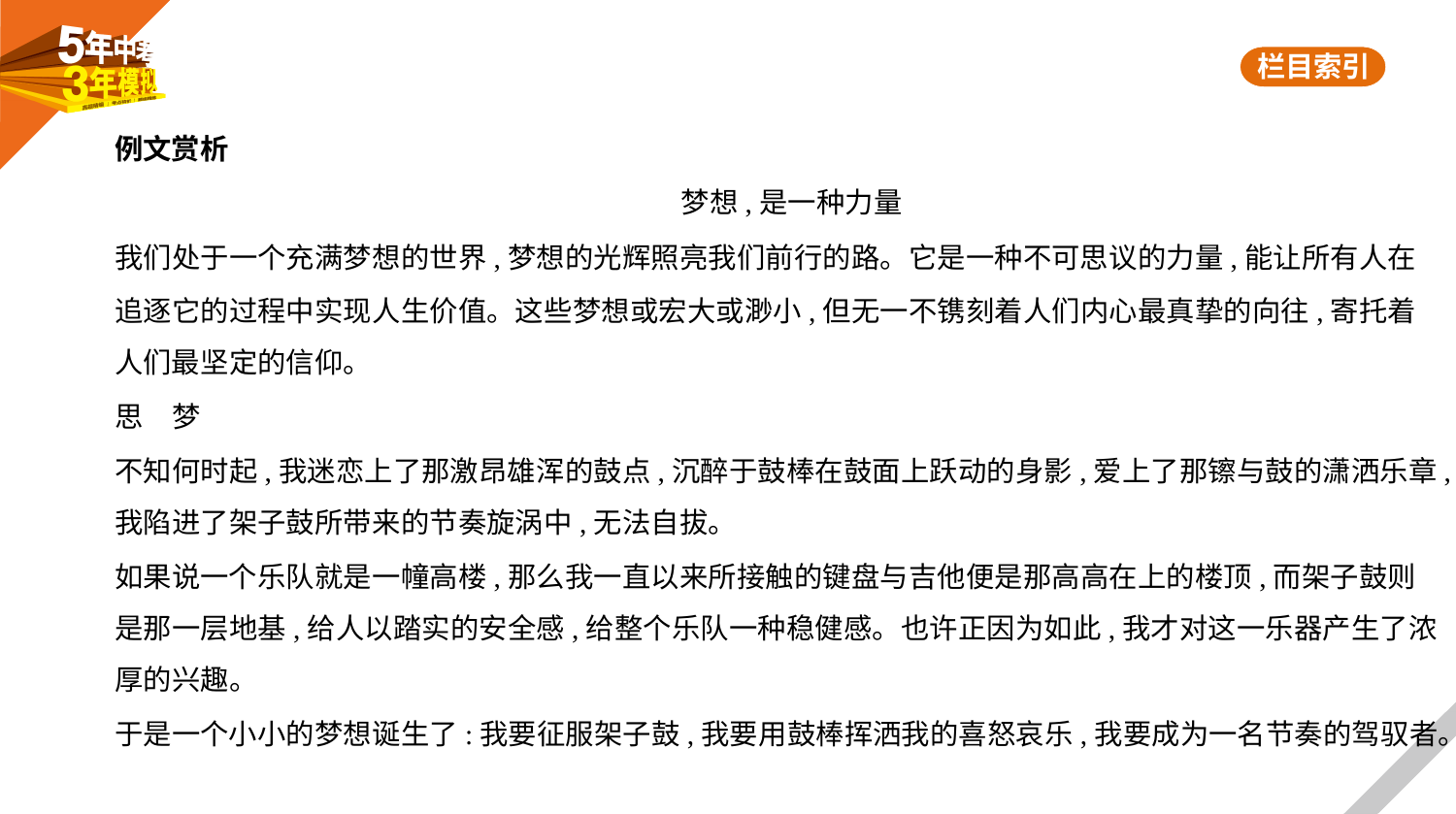

例文赏析
梦想,是一种力量
我们处于一个充满梦想的世界,梦想的光辉照亮我们前行的路。它是一种不可思议的力量,能让所有人在
追逐它的过程中实现人生价值。这些梦想或宏大或渺小,但无一不镌刻着人们内心最真挚的向往,寄托着
人们最坚定的信仰。
思　梦
不知何时起,我迷恋上了那激昂雄浑的鼓点,沉醉于鼓棒在鼓面上跃动的身影,爱上了那镲与鼓的潇洒乐章,
我陷进了架子鼓所带来的节奏旋涡中,无法自拔。
如果说一个乐队就是一幢高楼,那么我一直以来所接触的键盘与吉他便是那高高在上的楼顶,而架子鼓则
是那一层地基,给人以踏实的安全感,给整个乐队一种稳健感。也许正因为如此,我才对这一乐器产生了浓
厚的兴趣。
于是一个小小的梦想诞生了:我要征服架子鼓,我要用鼓棒挥洒我的喜怒哀乐,我要成为一名节奏的驾驭者。